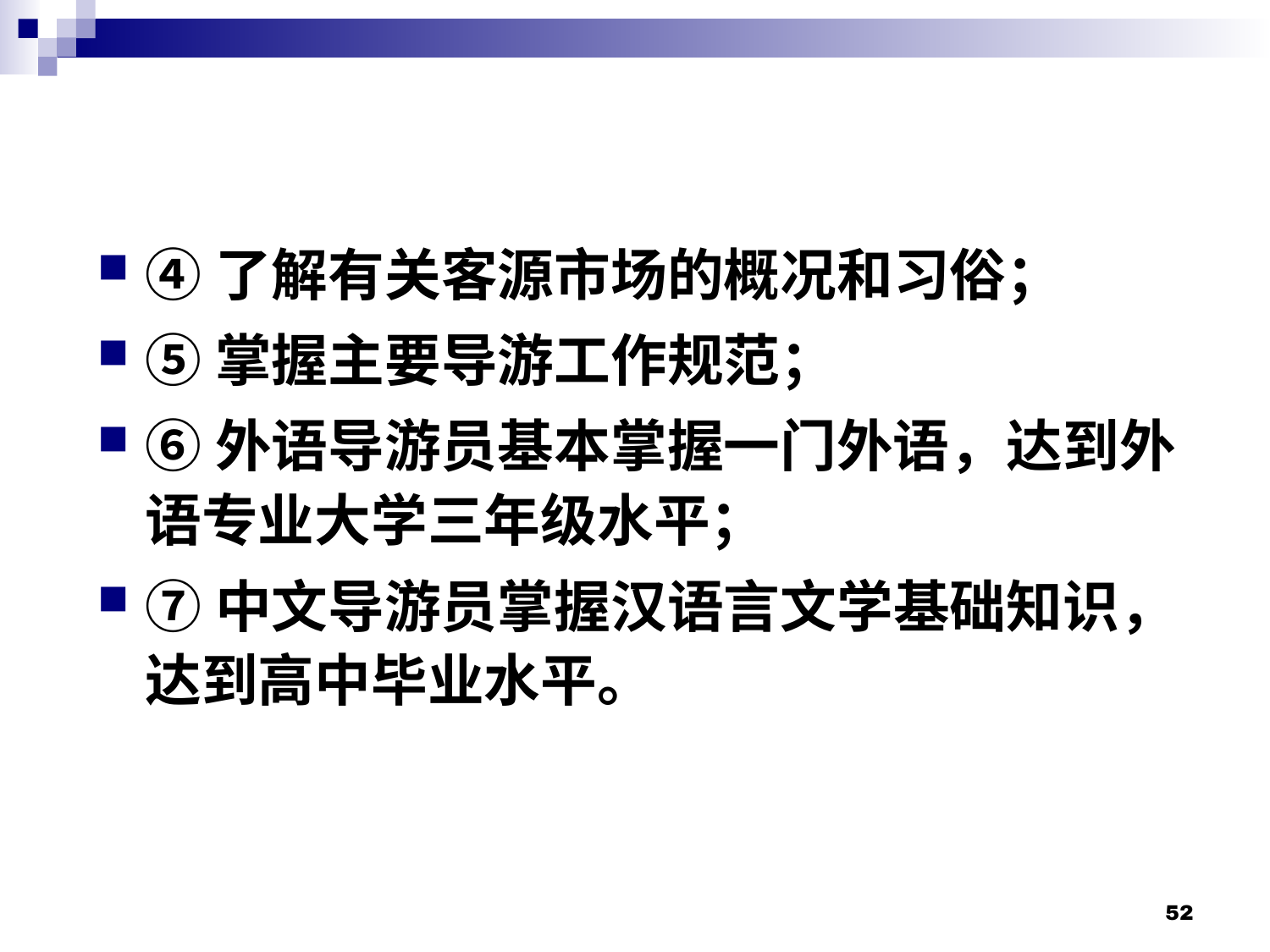

# ④了解有关客源市场的概况和习俗；
⑤掌握主要导游工作规范；
⑥外语导游员基本掌握一门外语，达到外语专业大学三年级水平；
⑦中文导游员掌握汉语言文学基础知识，达到高中毕业水平。
52